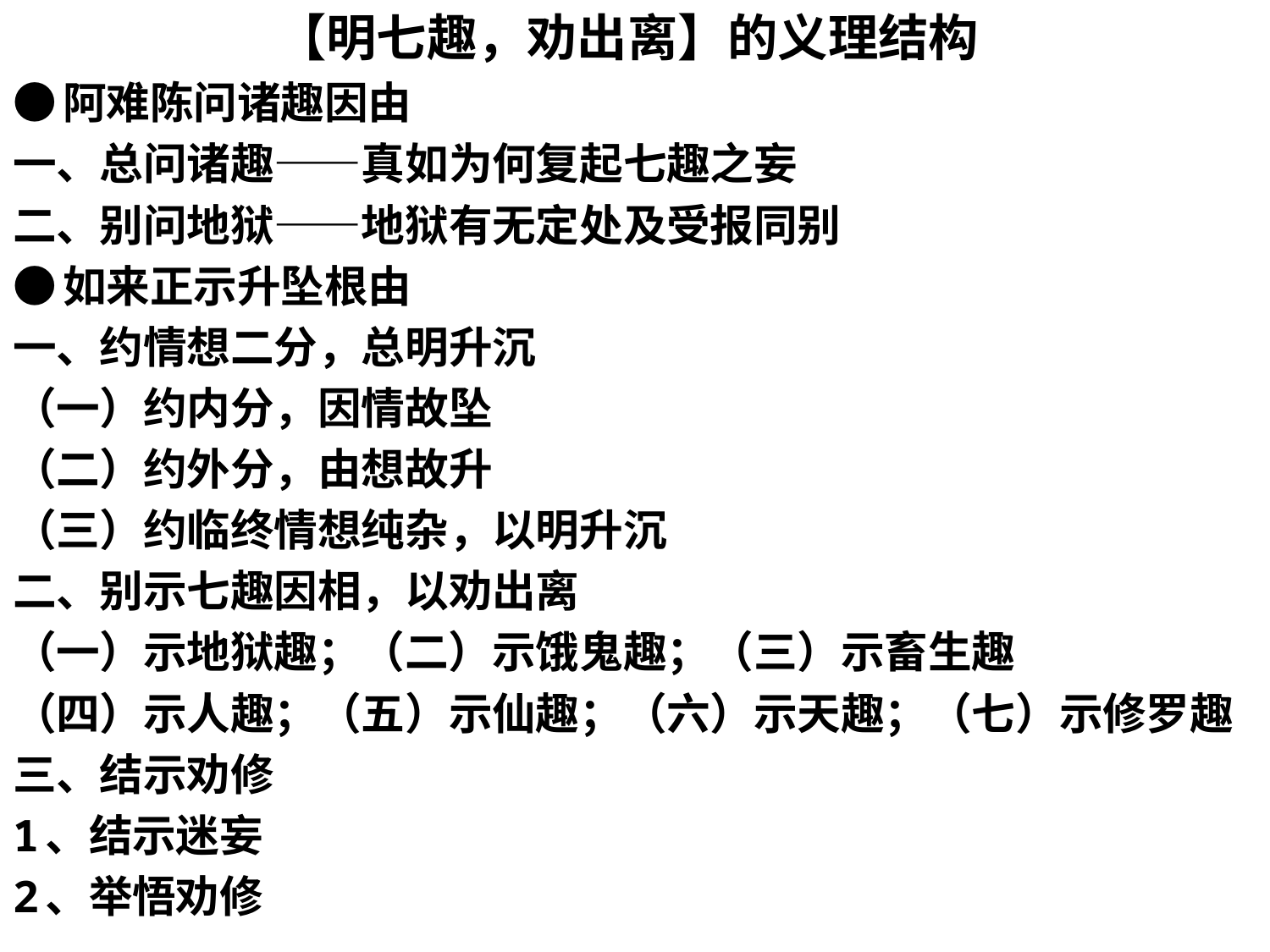

【明七趣，劝出离】的义理结构
●阿难陈问诸趣因由
一、总问诸趣——真如为何复起七趣之妄
二、别问地狱——地狱有无定处及受报同别
●如来正示升坠根由
一、约情想二分，总明升沉
（一）约内分，因情故坠
（二）约外分，由想故升
（三）约临终情想纯杂，以明升沉
二、别示七趣因相，以劝出离
（一）示地狱趣；（二）示饿鬼趣；（三）示畜生趣
（四）示人趣；（五）示仙趣；（六）示天趣；（七）示修罗趣
三、结示劝修
1、结示迷妄
2、举悟劝修